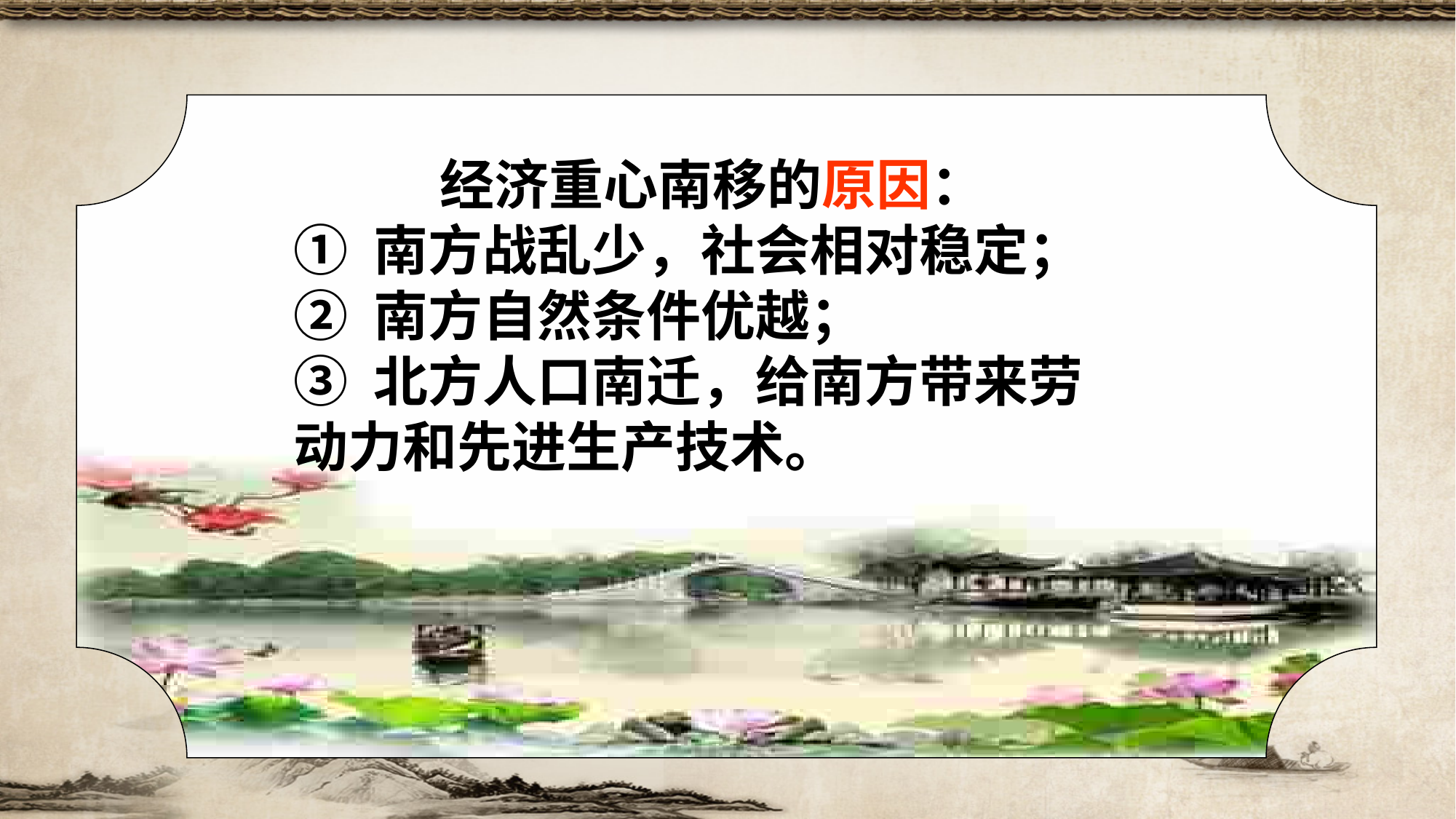

经济重心南移的原因：
① 南方战乱少，社会相对稳定；
② 南方自然条件优越；
③ 北方人口南迁，给南方带来劳动力和先进生产技术。